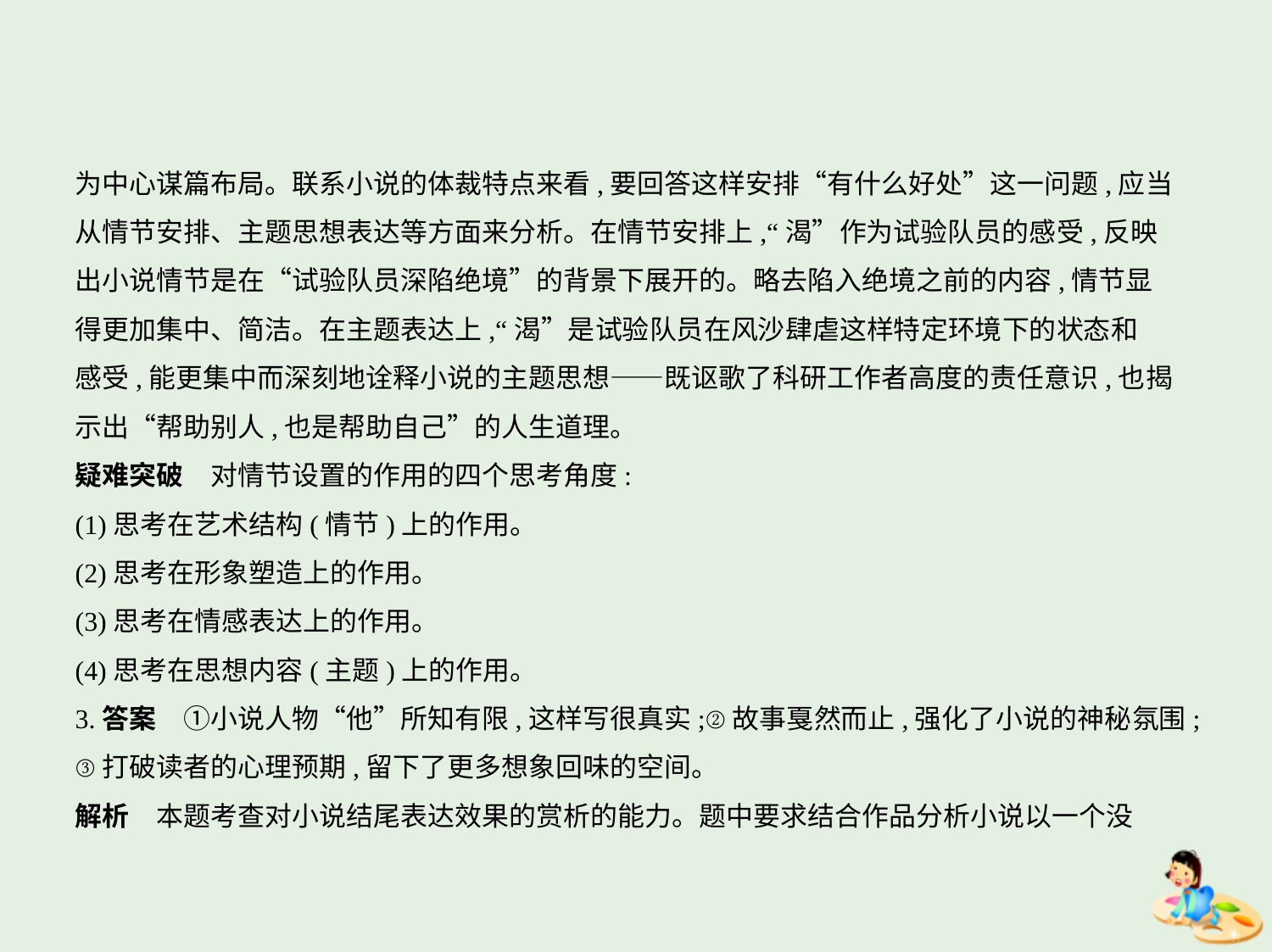

为中心谋篇布局。联系小说的体裁特点来看,要回答这样安排“有什么好处”这一问题,应当
从情节安排、主题思想表达等方面来分析。在情节安排上,“渴”作为试验队员的感受,反映
出小说情节是在“试验队员深陷绝境”的背景下展开的。略去陷入绝境之前的内容,情节显
得更加集中、简洁。在主题表达上,“渴”是试验队员在风沙肆虐这样特定环境下的状态和
感受,能更集中而深刻地诠释小说的主题思想——既讴歌了科研工作者高度的责任意识,也揭
示出“帮助别人,也是帮助自己”的人生道理。
疑难突破　对情节设置的作用的四个思考角度:
(1)思考在艺术结构(情节)上的作用。
(2)思考在形象塑造上的作用。
(3)思考在情感表达上的作用。
(4)思考在思想内容(主题)上的作用。
3.答案　①小说人物“他”所知有限,这样写很真实;②故事戛然而止,强化了小说的神秘氛围;
③打破读者的心理预期,留下了更多想象回味的空间。
解析　本题考查对小说结尾表达效果的赏析的能力。题中要求结合作品分析小说以一个没